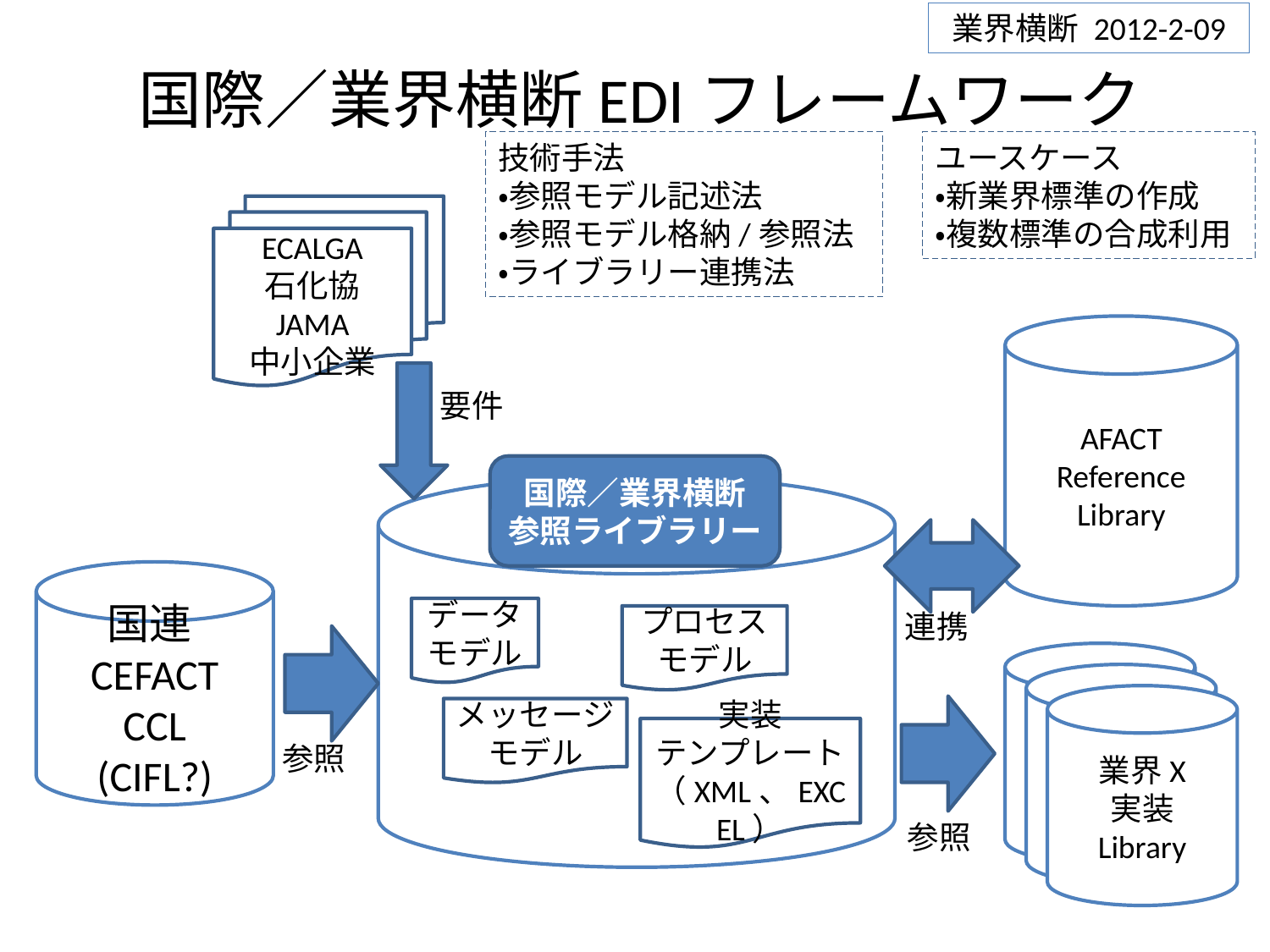

業界横断 2012-2-09
# 国際／業界横断EDIフレームワーク
技術手法
・参照モデル記述法
・参照モデル格納/参照法
・ライブラリー連携法
ユースケース
・新業界標準の作成
・複数標準の合成利用
ECALGA
石化協
JAMA
中小企業
AFACT
Reference
Library

要件
国際／業界横断
参照ライブラリー

国連CEFACT
CCL
(CIFL?)
データモデル
連携
プロセス
モデル

業界X
実装
Library
業界X
実装
Library
業界X
実装
Library

メッセージモデル
実装
テンプレート
（XML、EXCEL）
参照
参照